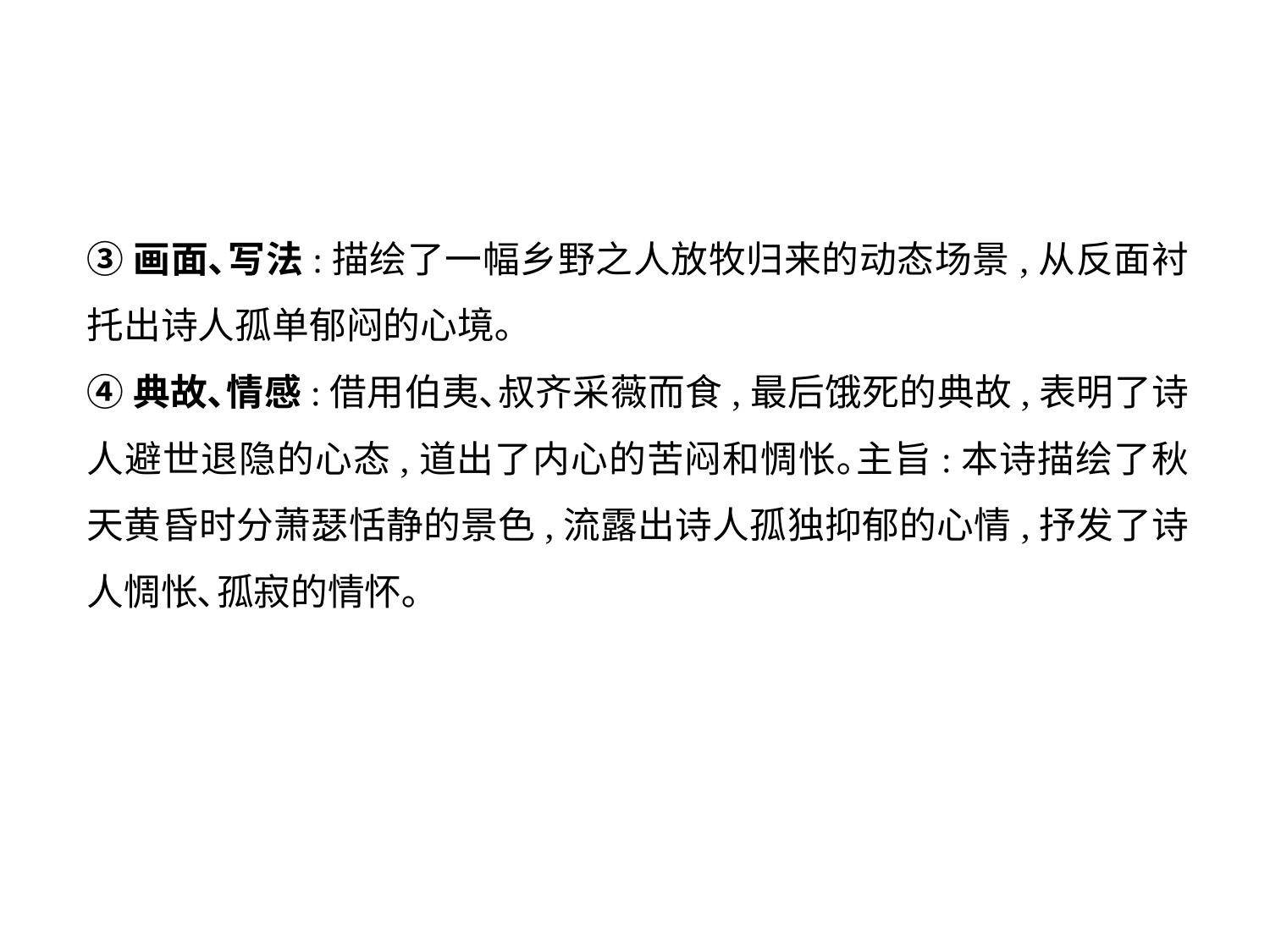

③画面､写法:描绘了一幅乡野之人放牧归来的动态场景,从反面衬托出诗人孤单郁闷的心境｡
④典故､情感:借用伯夷､叔齐采薇而食,最后饿死的典故,表明了诗人避世退隐的心态,道出了内心的苦闷和惆怅｡主旨:本诗描绘了秋天黄昏时分萧瑟恬静的景色,流露出诗人孤独抑郁的心情,抒发了诗人惆怅､孤寂的情怀｡